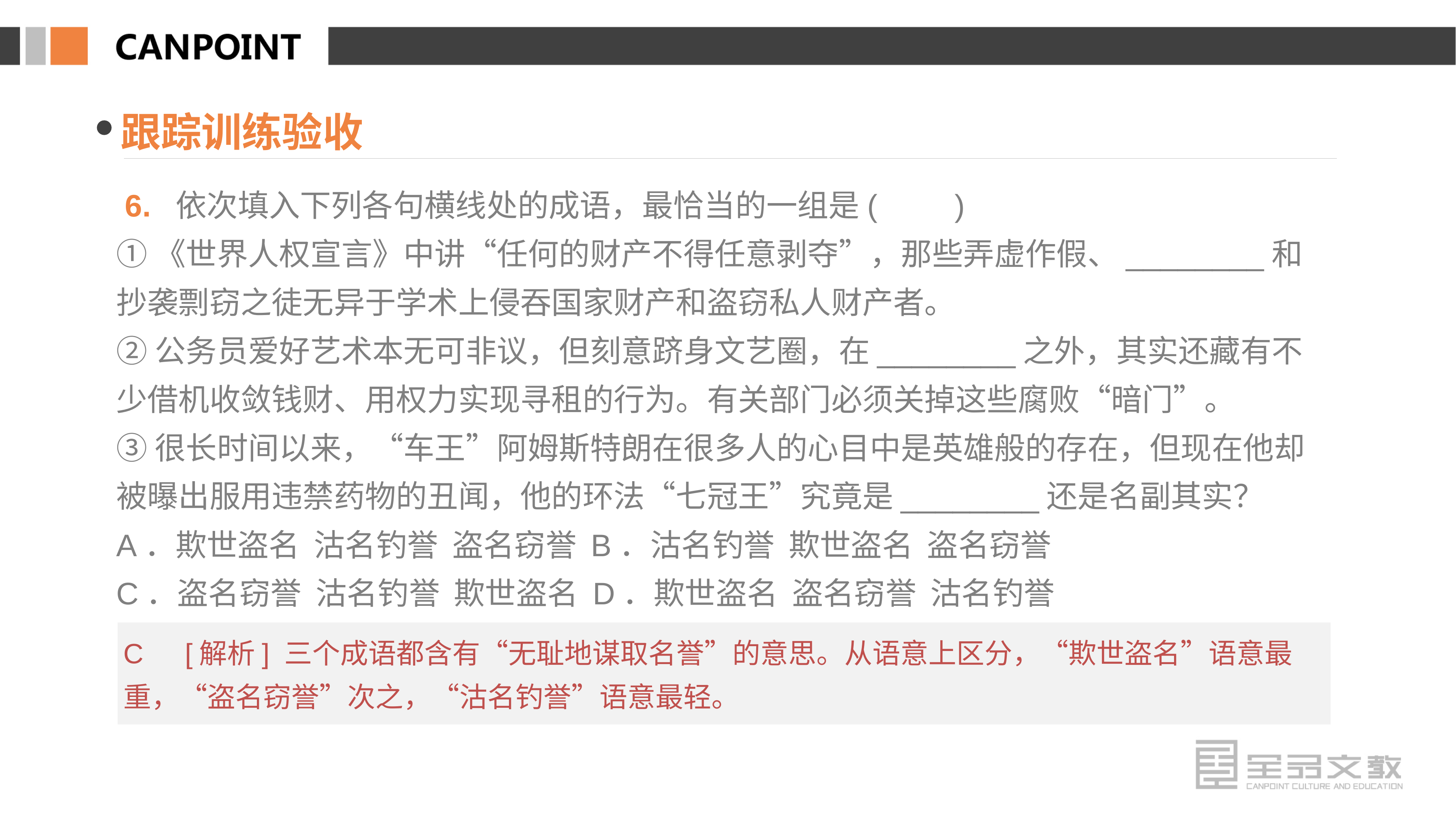

跟踪训练验收

 6.  依次填入下列各句横线处的成语，最恰当的一组是(　　)
①《世界人权宣言》中讲“任何的财产不得任意剥夺”，那些弄虚作假、________和抄袭剽窃之徒无异于学术上侵吞国家财产和盗窃私人财产者。
②公务员爱好艺术本无可非议，但刻意跻身文艺圈，在________之外，其实还藏有不少借机收敛钱财、用权力实现寻租的行为。有关部门必须关掉这些腐败“暗门”。
③很长时间以来，“车王”阿姆斯特朗在很多人的心目中是英雄般的存在，但现在他却被曝出服用违禁药物的丑闻，他的环法“七冠王”究竟是________还是名副其实？
A．欺世盗名  沽名钓誉  盗名窃誉 B．沽名钓誉  欺世盗名  盗名窃誉
C．盗名窃誉  沽名钓誉  欺世盗名 D．欺世盗名  盗名窃誉  沽名钓誉

C　[解析] 三个成语都含有“无耻地谋取名誉”的意思。从语意上区分，“欺世盗名”语意最重，“盗名窃誉”次之，“沽名钓誉”语意最轻。